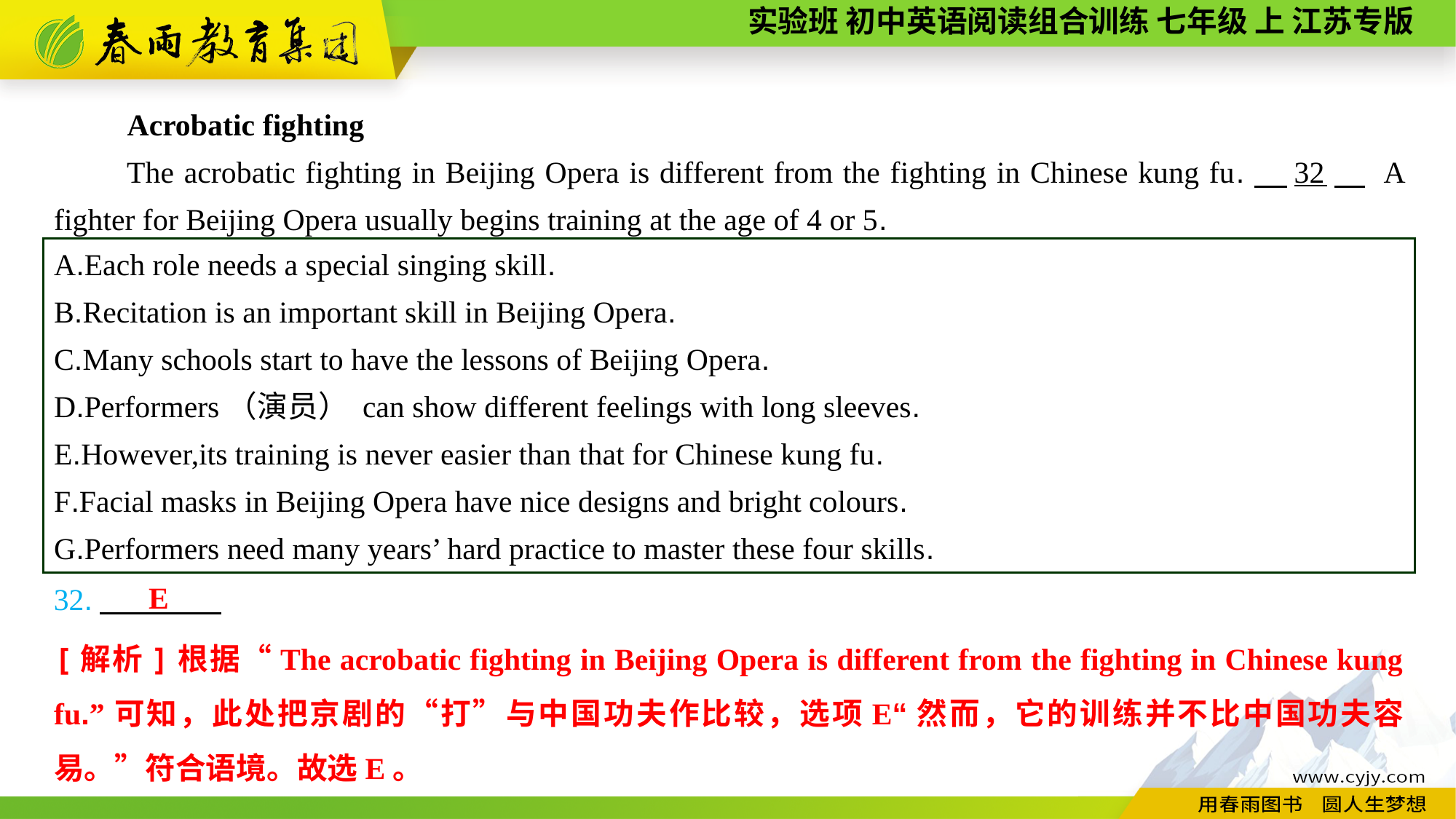

Acrobatic fighting
The acrobatic fighting in Beijing Opera is different from the fighting in Chinese kung fu.　32　 A fighter for Beijing Opera usually begins training at the age of 4 or 5.
A.Each role needs a special singing skill.
B.Recitation is an important skill in Beijing Opera.
C.Many schools start to have the lessons of Beijing Opera.
D.Performers（演员） can show different feelings with long sleeves.
E.However,its training is never easier than that for Chinese kung fu.
F.Facial masks in Beijing Opera have nice designs and bright colours.
G.Performers need many years’ hard practice to master these four skills.

E
32.
[解析]根据“The acrobatic fighting in Beijing Opera is different from the fighting in Chinese kung fu.”可知，此处把京剧的“打”与中国功夫作比较，选项E“然而，它的训练并不比中国功夫容易。”符合语境。故选E。